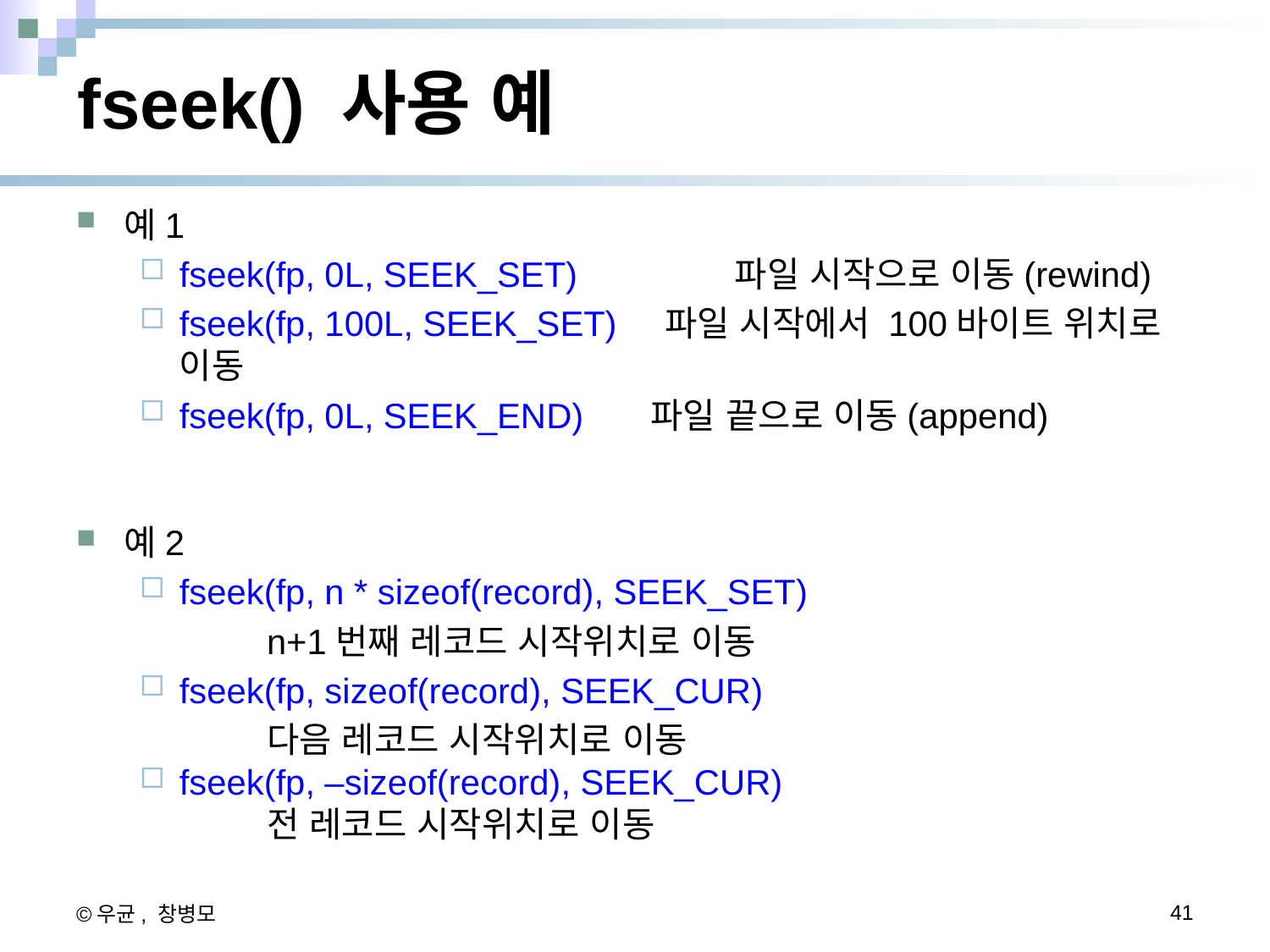

# fseek() 사용 예
예1
fseek(fp, 0L, SEEK_SET) 	    파일 시작으로 이동(rewind)
fseek(fp, 100L, SEEK_SET)    파일 시작에서 100바이트 위치로 이동
fseek(fp, 0L, SEEK_END)      파일 끝으로 이동(append)

예2
fseek(fp, n * sizeof(record), SEEK_SET)
	n+1번째 레코드 시작위치로 이동
fseek(fp, sizeof(record), SEEK_CUR)
	다음 레코드 시작위치로 이동
fseek(fp, –sizeof(record), SEEK_CUR)
	전 레코드 시작위치로 이동
©우균, 창병모
41